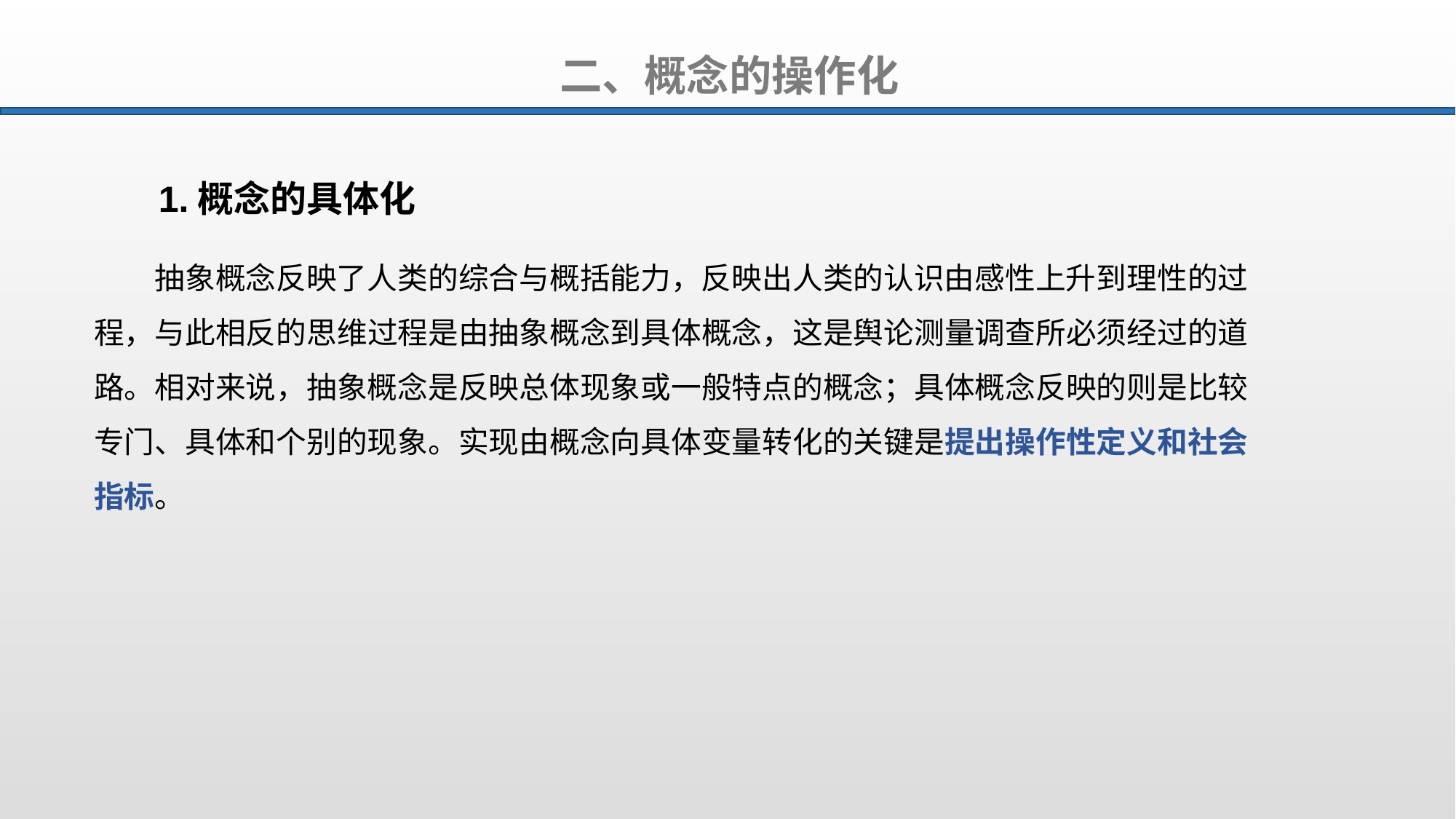

二、概念的操作化

1.概念的具体化
抽象概念反映了人类的综合与概括能力，反映出人类的认识由感性上升到理性的过程，与此相反的思维过程是由抽象概念到具体概念，这是舆论测量调查所必须经过的道路。相对来说，抽象概念是反映总体现象或一般特点的概念；具体概念反映的则是比较专门、具体和个别的现象。实现由概念向具体变量转化的关键是提出操作性定义和社会指标。